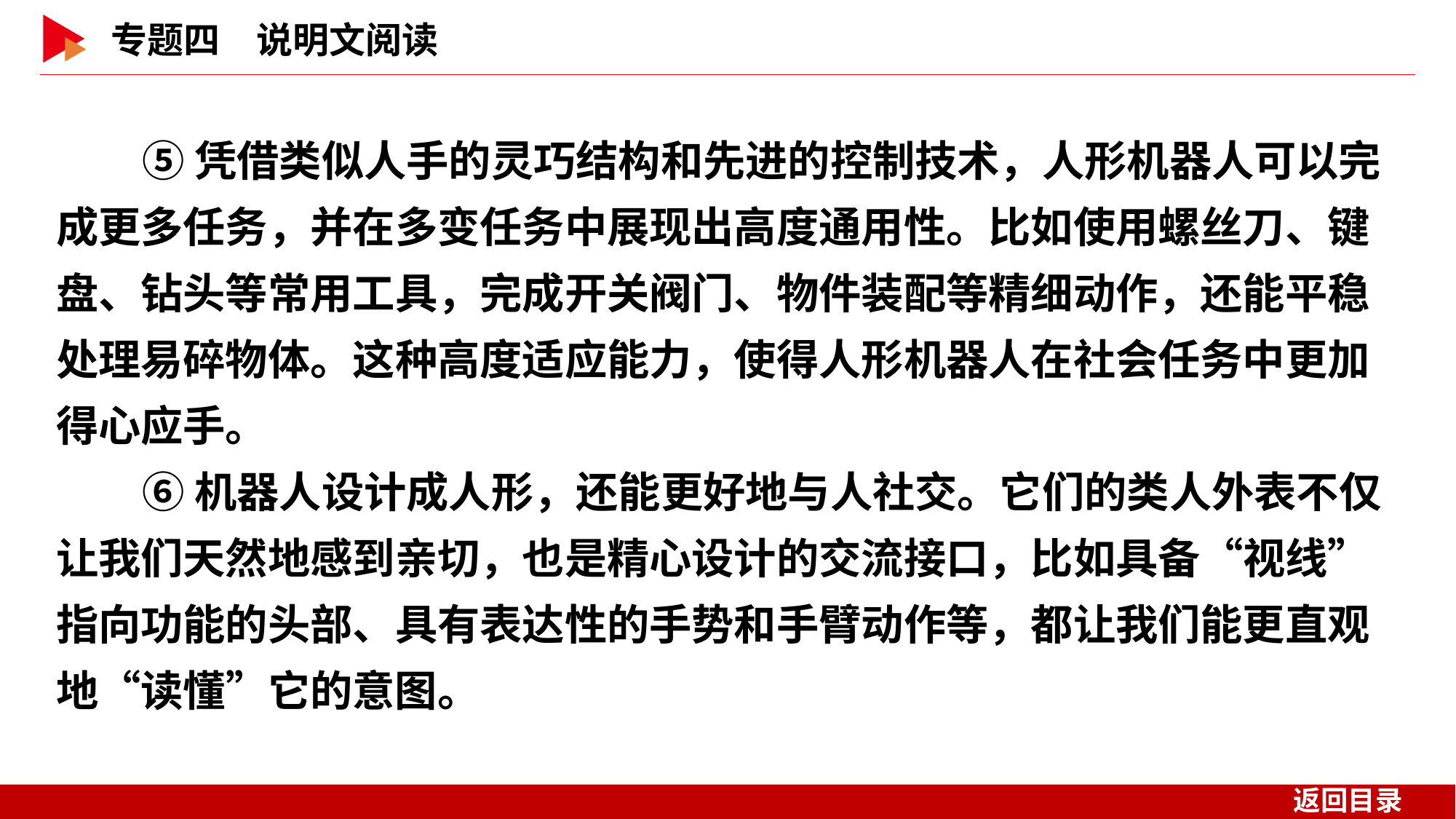

⑤凭借类似人手的灵巧结构和先进的控制技术，人形机器人可以完成更多任务，并在多变任务中展现出高度通用性。比如使用螺丝刀、键盘、钻头等常用工具，完成开关阀门、物件装配等精细动作，还能平稳处理易碎物体。这种高度适应能力，使得人形机器人在社会任务中更加得心应手。
⑥机器人设计成人形，还能更好地与人社交。它们的类人外表不仅让我们天然地感到亲切，也是精心设计的交流接口，比如具备“视线”指向功能的头部、具有表达性的手势和手臂动作等，都让我们能更直观地“读懂”它的意图。